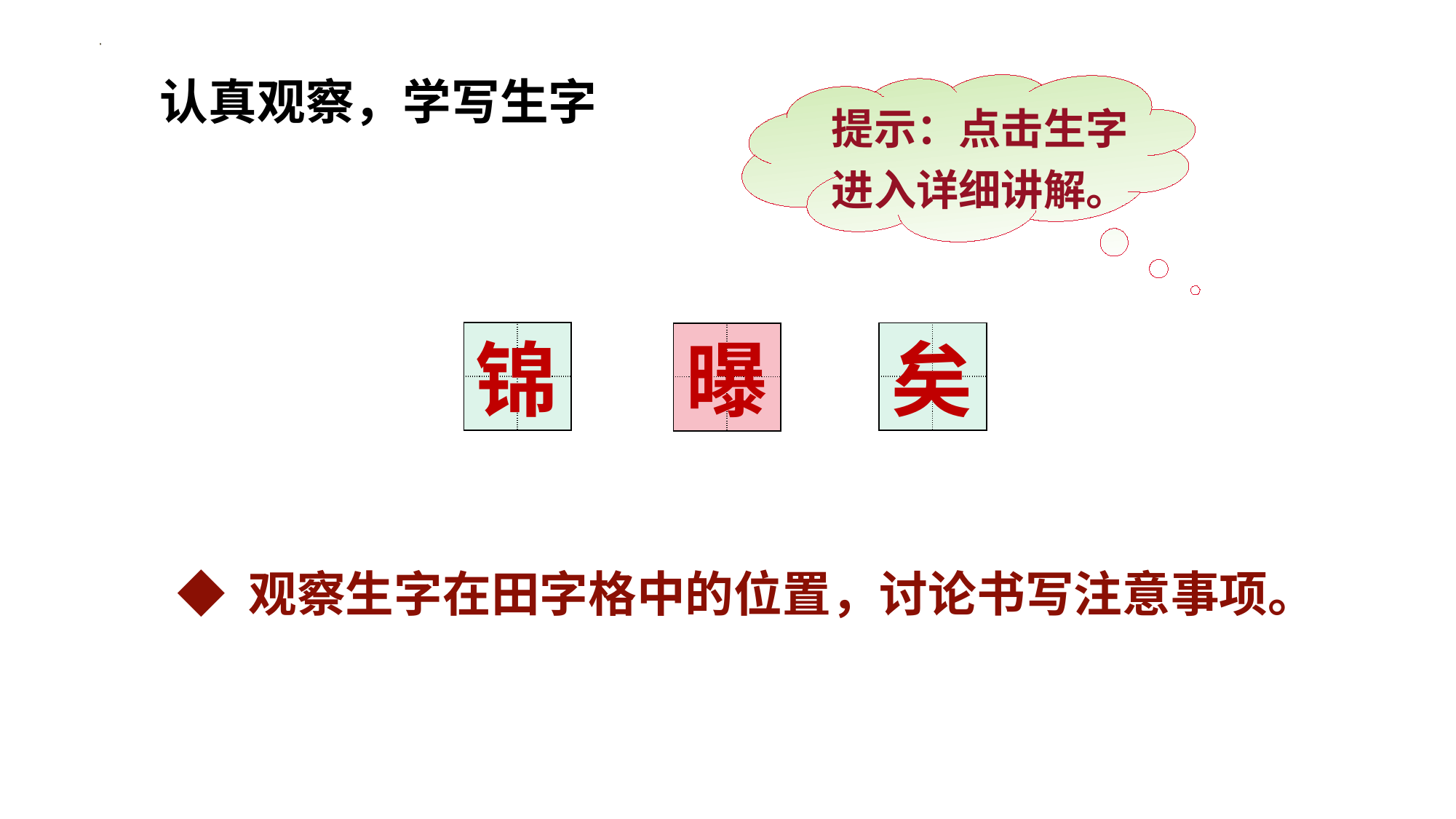

认真观察，学写生字

提示：点击生字
进入详细讲解。
|  |  |
| --- | --- |
|  |  |
|  |  |
| --- | --- |
|  |  |
锦
|  |  |
| --- | --- |
|  |  |
矣
曝
◆ 观察生字在田字格中的位置，讨论书写注意事项。